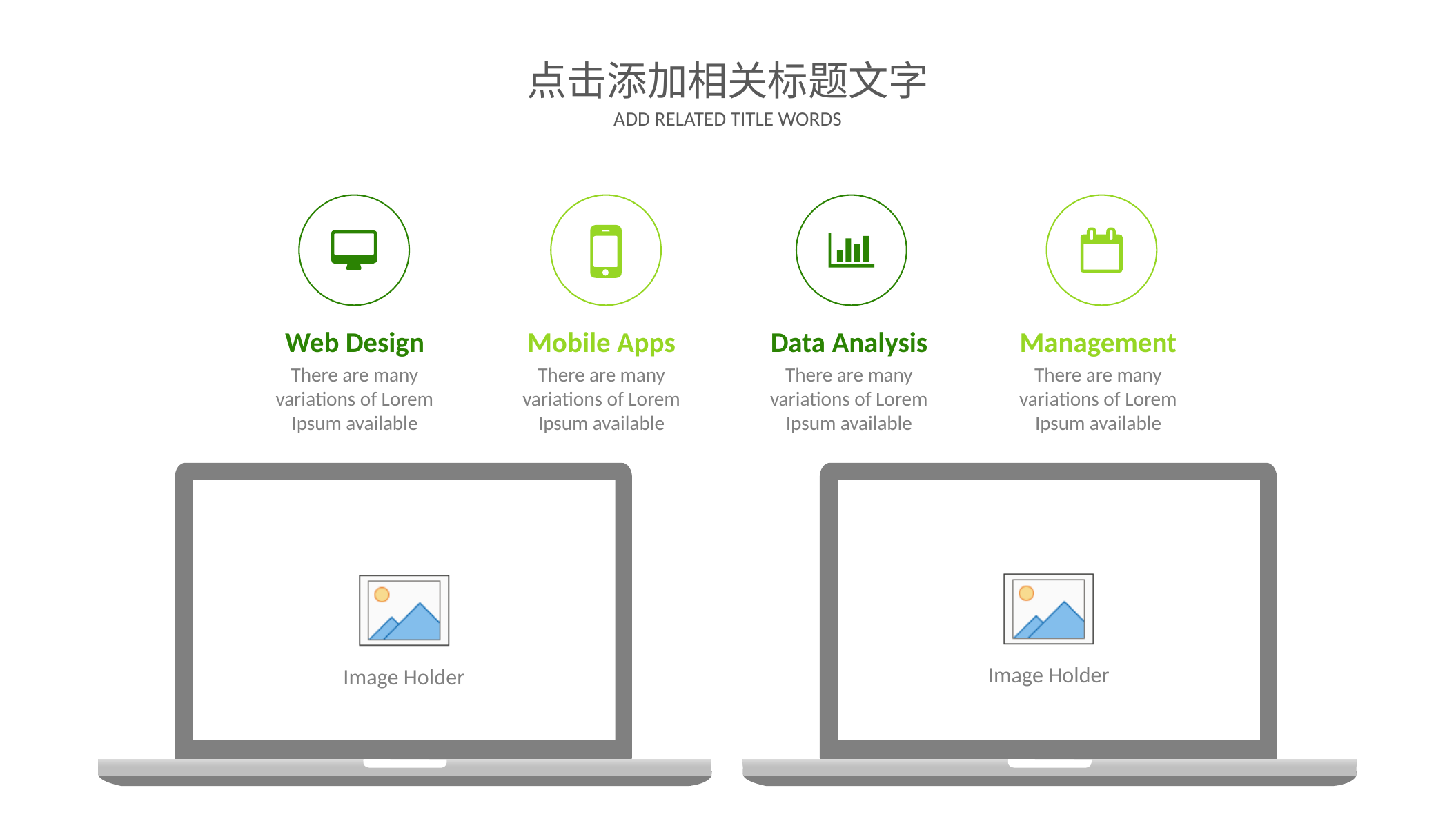

点击添加相关标题文字
ADD RELATED TITLE WORDS

Web Design
There are many variations of Lorem Ipsum available
Mobile Apps
There are many variations of Lorem Ipsum available
Data Analysis
There are many variations of Lorem Ipsum available
Management
There are many variations of Lorem Ipsum available